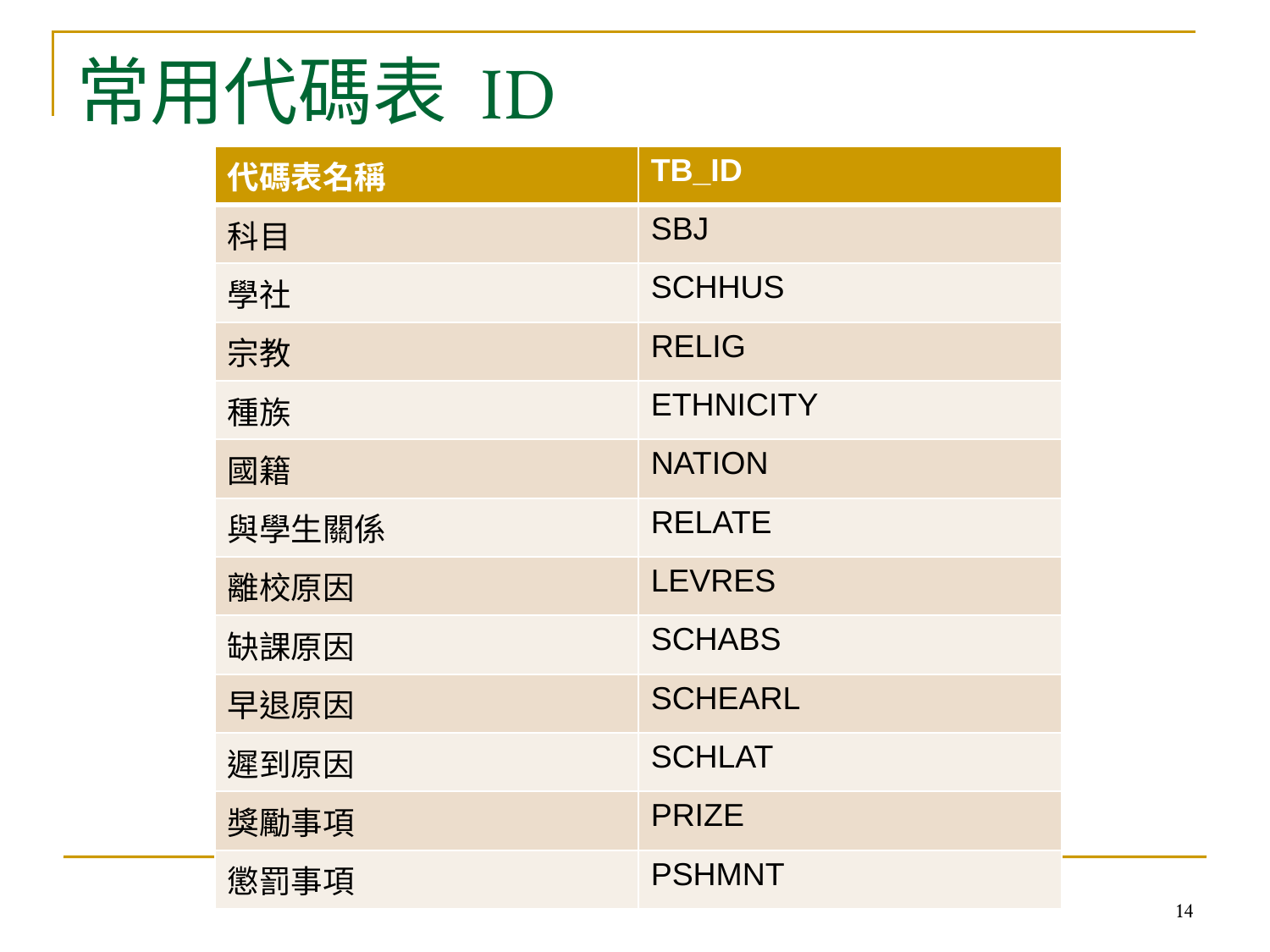

# 常用代碼表 ID
| 代碼表名稱 | TB\_ID |
| --- | --- |
| 科目 | SBJ |
| 學社 | SCHHUS |
| 宗教 | RELIG |
| 種族 | ETHNICITY |
| 國籍 | NATION |
| 與學生關係 | RELATE |
| 離校原因 | LEVRES |
| 缺課原因 | SCHABS |
| 早退原因 | SCHEARL |
| 遲到原因 | SCHLAT |
| 獎勵事項 | PRIZE |
| 懲罰事項 | PSHMNT |
14